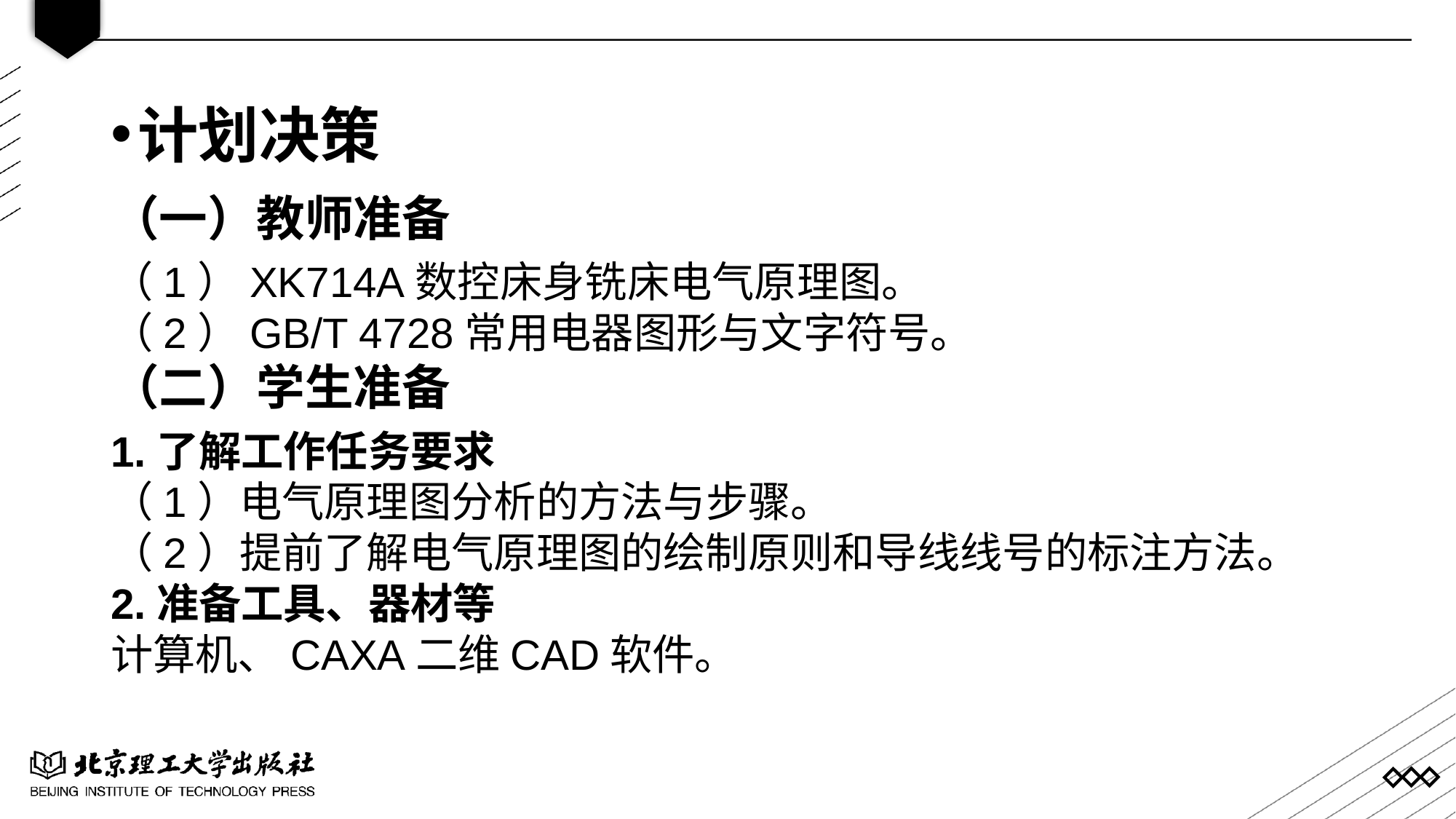

计划决策
（一）教师准备
（1）XK714A数控床身铣床电气原理图。
（2）GB/T 4728常用电器图形与文字符号。
（二）学生准备
1.了解工作任务要求
（1）电气原理图分析的方法与步骤。
（2）提前了解电气原理图的绘制原则和导线线号的标注方法。
2.准备工具、器材等
计算机、CAXA二维CAD软件。